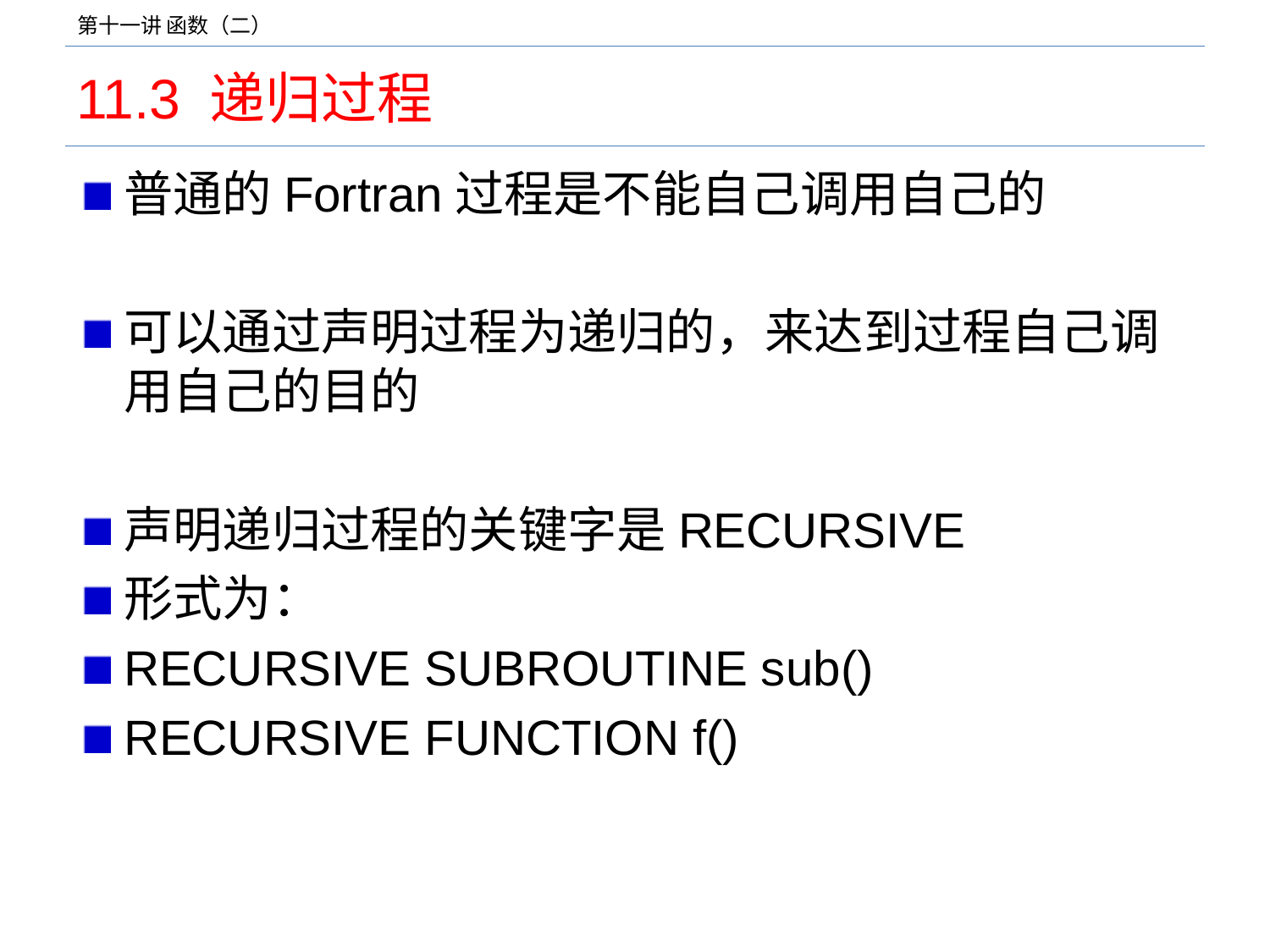

# 11.3 递归过程
普通的Fortran过程是不能自己调用自己的

可以通过声明过程为递归的，来达到过程自己调用自己的目的

声明递归过程的关键字是RECURSIVE
形式为：
RECURSIVE SUBROUTINE sub()
RECURSIVE FUNCTION f()